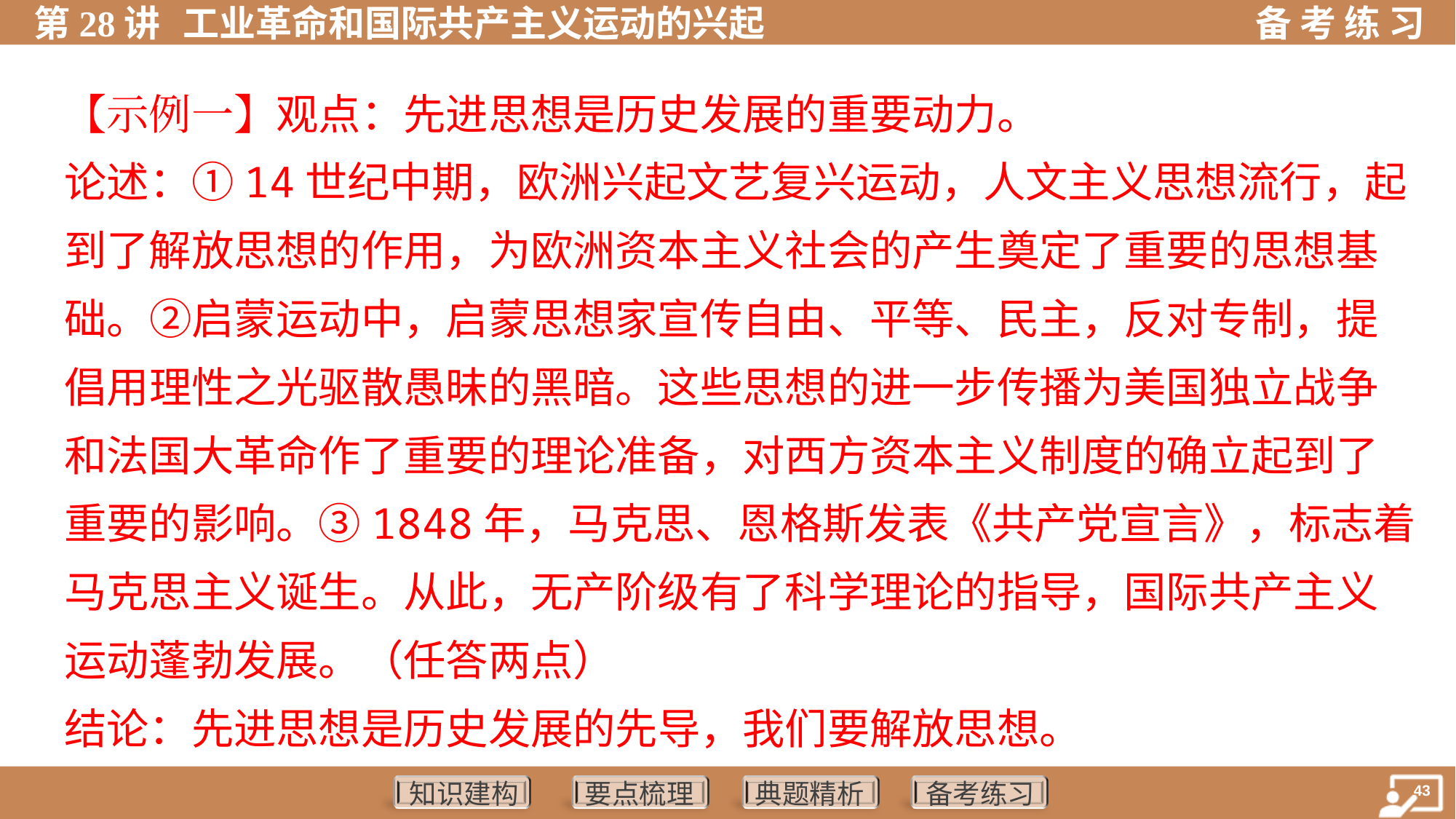

【示例一】观点：先进思想是历史发展的重要动力。
论述：①14世纪中期，欧洲兴起文艺复兴运动，人文主义思想流行，起
到了解放思想的作用，为欧洲资本主义社会的产生奠定了重要的思想基
础。②启蒙运动中，启蒙思想家宣传自由、平等、民主，反对专制，提
倡用理性之光驱散愚昧的黑暗。这些思想的进一步传播为美国独立战争
和法国大革命作了重要的理论准备，对西方资本主义制度的确立起到了
重要的影响。③1848年，马克思、恩格斯发表《共产党宣言》，标志着
马克思主义诞生。从此，无产阶级有了科学理论的指导，国际共产主义
运动蓬勃发展。（任答两点）
结论：先进思想是历史发展的先导，我们要解放思想。